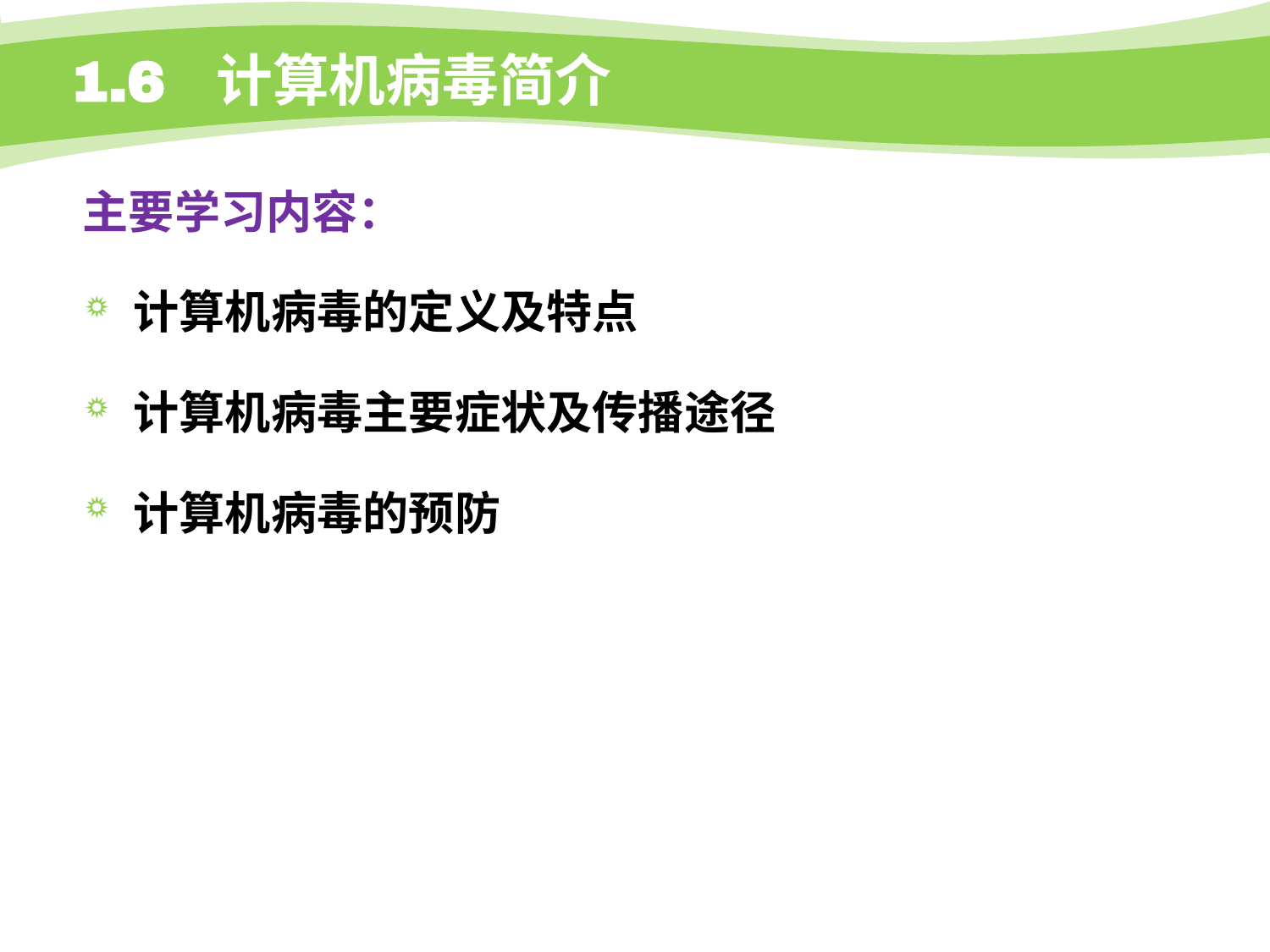

# 1.6  计算机病毒简介
主要学习内容：
计算机病毒的定义及特点
计算机病毒主要症状及传播途径
计算机病毒的预防